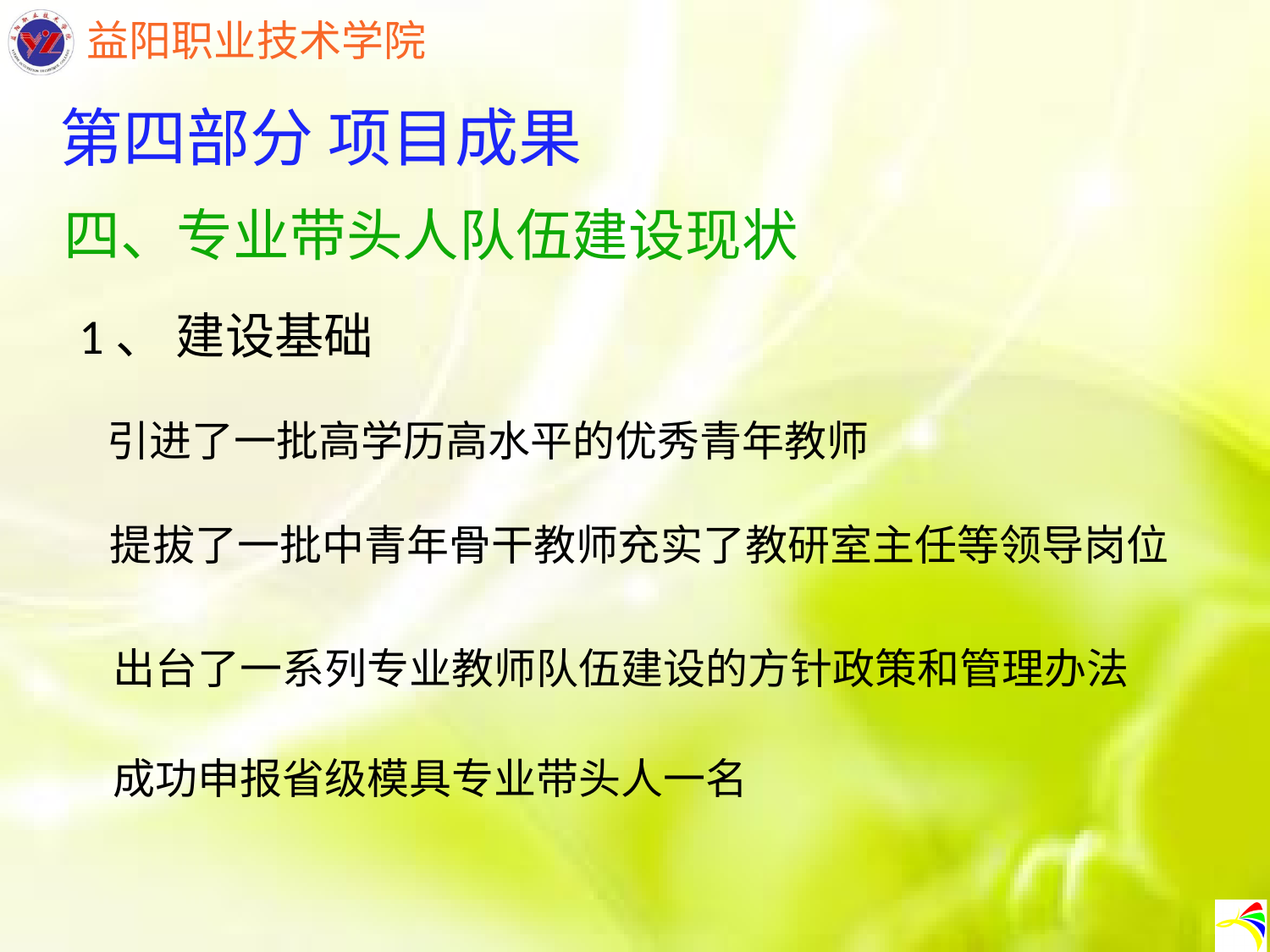

第四部分 项目成果
四、专业带头人队伍建设现状
1、 建设基础
引进了一批高学历高水平的优秀青年教师
提拔了一批中青年骨干教师充实了教研室主任等领导岗位
出台了一系列专业教师队伍建设的方针政策和管理办法
成功申报省级模具专业带头人一名